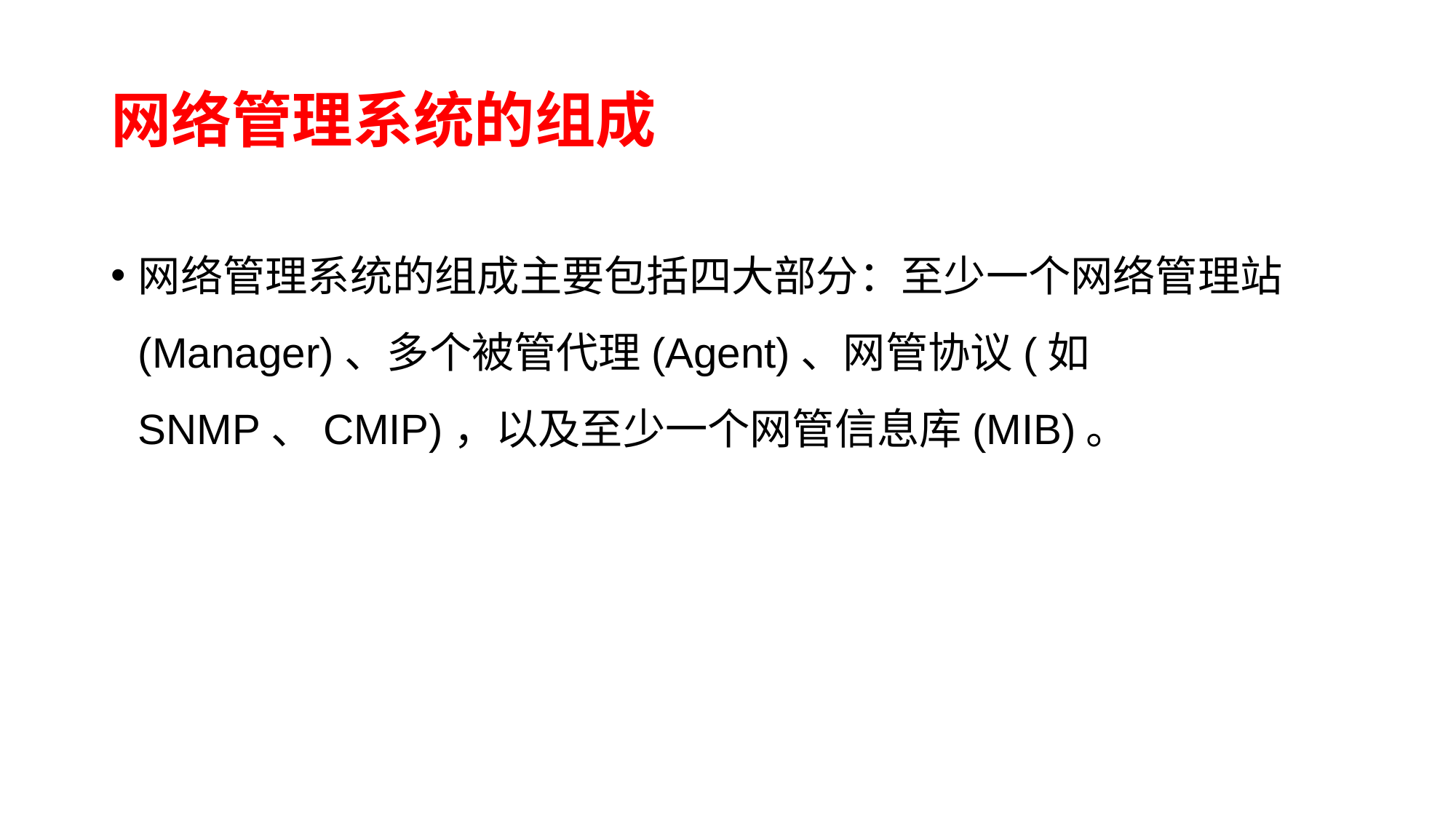

# 网络管理系统的组成
网络管理系统的组成主要包括四大部分：至少一个网络管理站(Manager)、多个被管代理(Agent)、网管协议(如SNMP、CMIP)，以及至少一个网管信息库(MIB)。